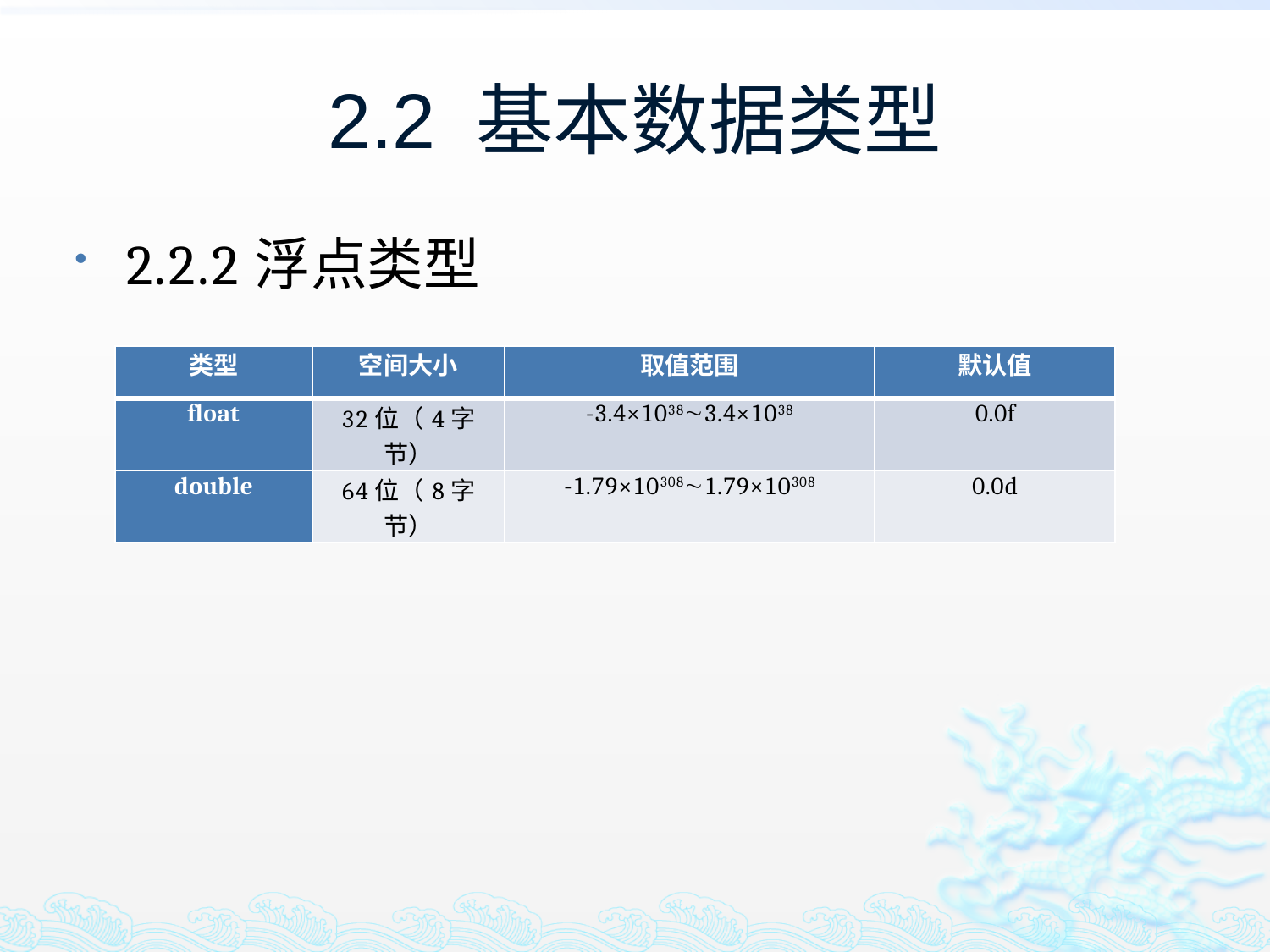

# 2.2 基本数据类型
2.2.2浮点类型
| 类型 | 空间大小 | 取值范围 | 默认值 |
| --- | --- | --- | --- |
| float | 32位（4字节） | -3.4×1038∼3.4×1038 | 0.0f |
| double | 64位（8字节） | -1.79×10308∼1.79×10308 | 0.0d |